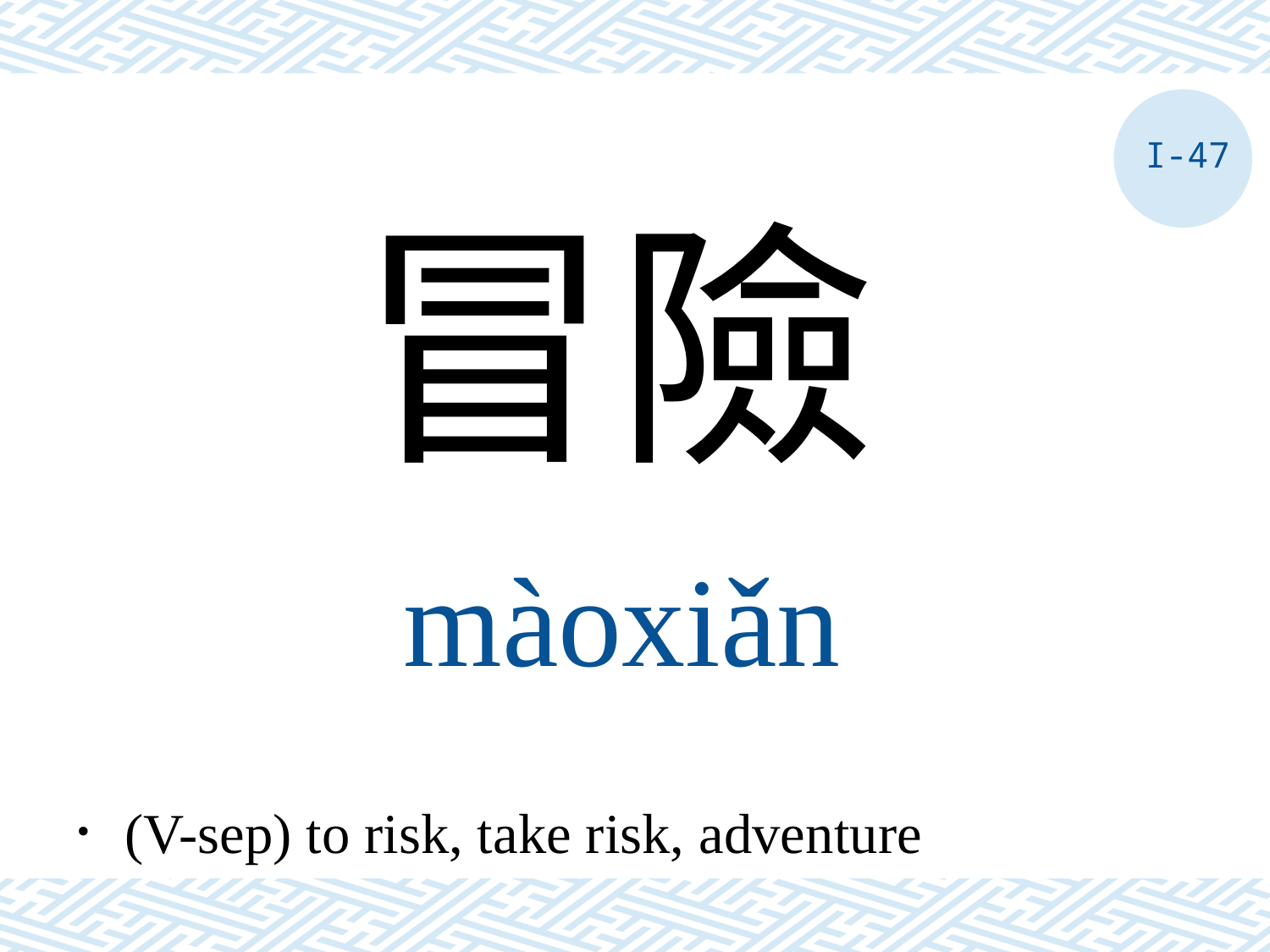

I-47

冒險
màoxiǎn
．(V-sep) to risk, take risk, adventure